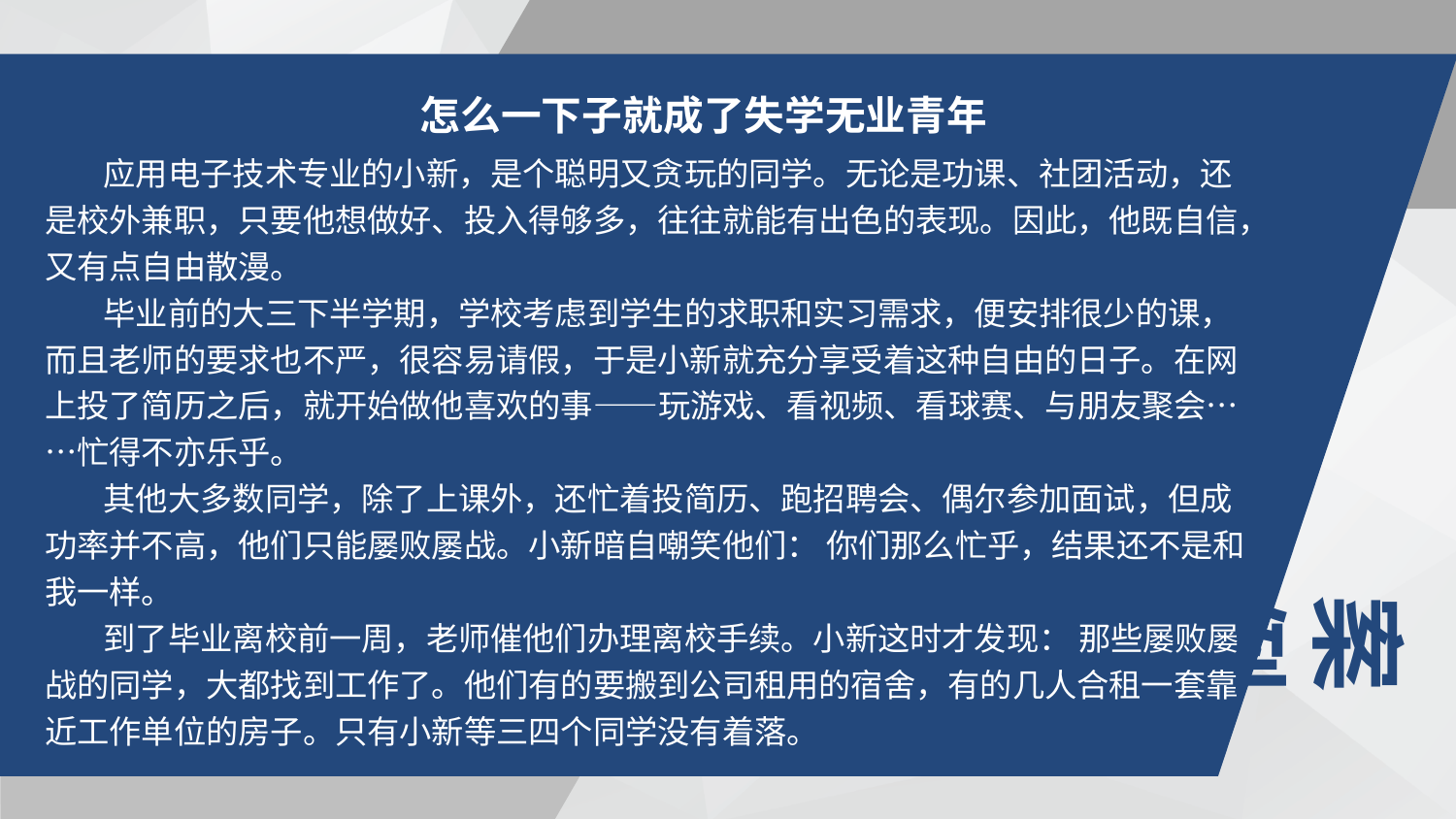

怎么一下子就成了失学无业青年

       应用电子技术专业的小新，是个聪明又贪玩的同学。无论是功课、社团活动，还是校外兼职，只要他想做好、投入得够多，往往就能有出色的表现。因此，他既自信，又有点自由散漫。
       毕业前的大三下半学期，学校考虑到学生的求职和实习需求，便安排很少的课，而且老师的要求也不严，很容易请假，于是小新就充分享受着这种自由的日子。在网上投了简历之后，就开始做他喜欢的事——玩游戏、看视频、看球赛、与朋友聚会……忙得不亦乐乎。
       其他大多数同学，除了上课外，还忙着投简历、跑招聘会、偶尔参加面试，但成功率并不高，他们只能屡败屡战。小新暗自嘲笑他们： 你们那么忙乎，结果还不是和我一样。
       到了毕业离校前一周，老师催他们办理离校手续。小新这时才发现： 那些屡败屡战的同学，大都找到工作了。他们有的要搬到公司租用的宿舍，有的几人合租一套靠近工作单位的房子。只有小新等三四个同学没有着落。
案例